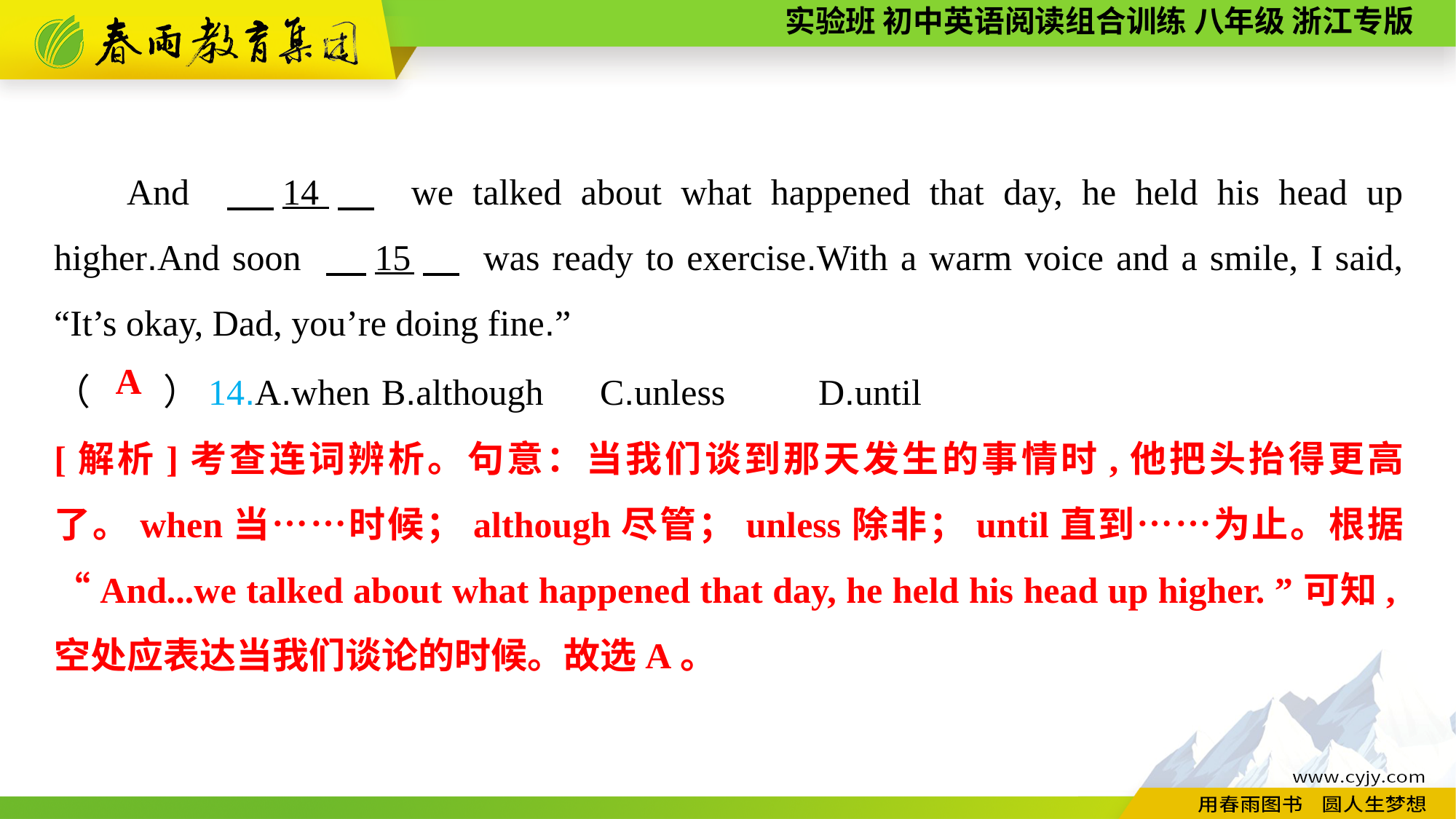

And 　14　 we talked about what happened that day, he held his head up higher.And soon 　15　 was ready to exercise.With a warm voice and a smile, I said, “It’s okay, Dad, you’re doing fine.”
（　　）14.A.when	B.although	C.unless	D.until
A
[解析]考查连词辨析。句意：当我们谈到那天发生的事情时,他把头抬得更高了。when当……时候；although尽管；unless除非；until直到……为止。根据“And...we talked about what happened that day, he held his head up higher. ”可知,空处应表达当我们谈论的时候。故选A。